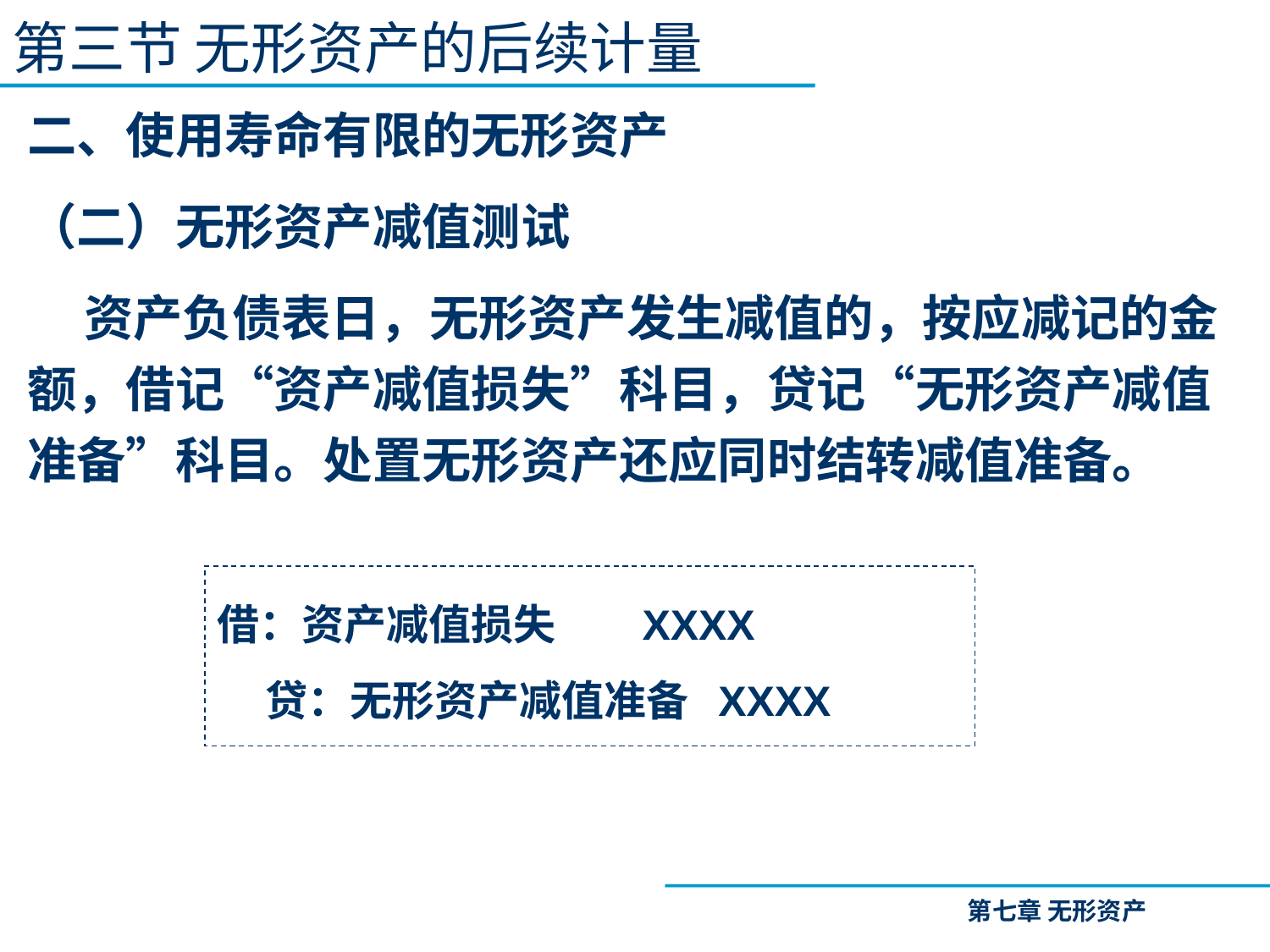

第三节 无形资产的后续计量
二、使用寿命有限的无形资产
（二）无形资产减值测试
    资产负债表日，无形资产发生减值的，按应减记的金额，借记“资产减值损失”科目，贷记“无形资产减值准备”科目。处置无形资产还应同时结转减值准备。
借：资产减值损失        XXXX
    贷：无形资产减值准备  XXXX